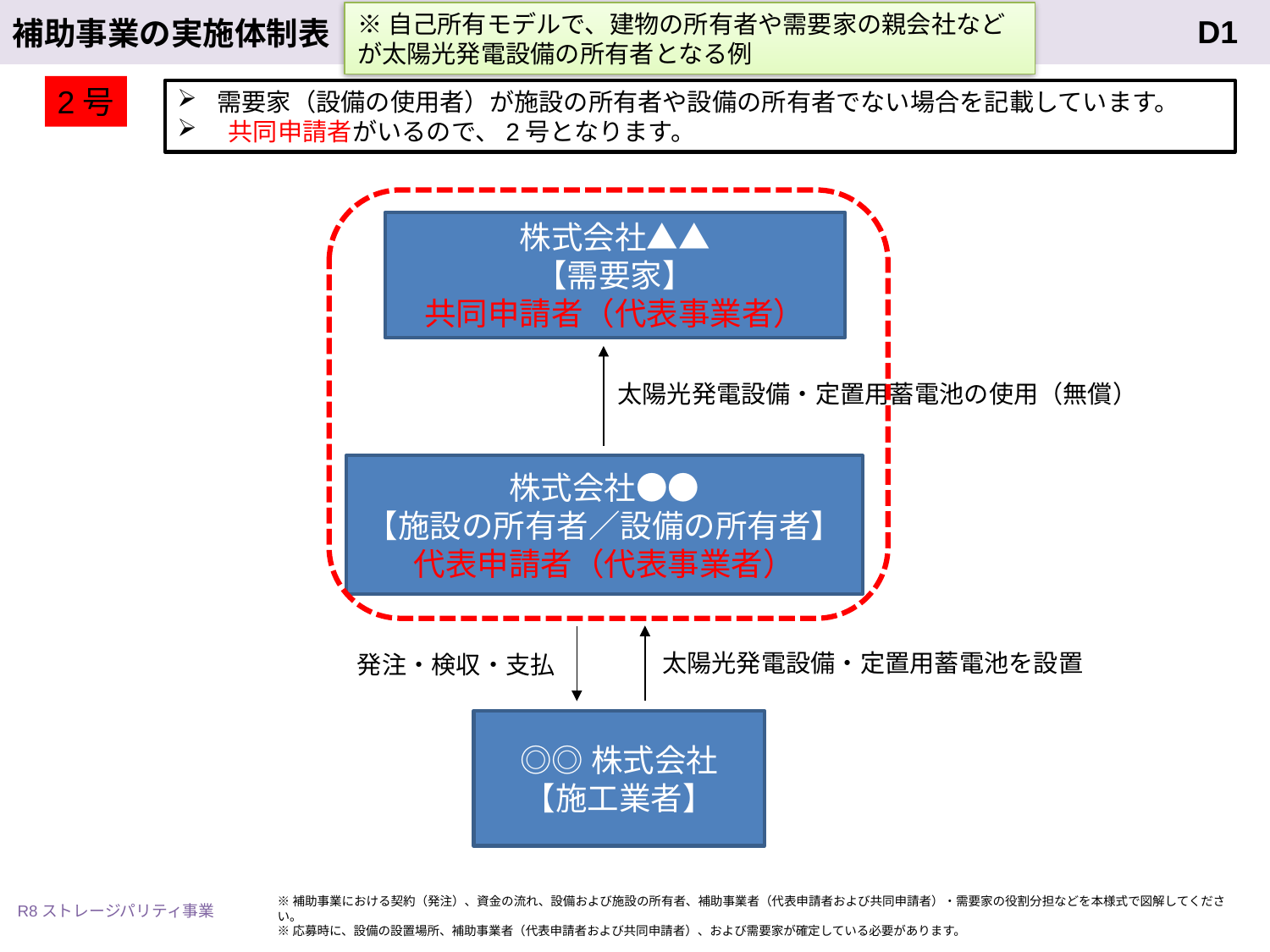

※自己所有モデルで、建物の所有者や需要家の親会社などが太陽光発電設備の所有者となる例
2号
需要家（設備の使用者）が施設の所有者や設備の所有者でない場合を記載しています。
 共同申請者がいるので、2号となります。

株式会社▲▲
【需要家】
共同申請者（代表事業者）
太陽光発電設備・定置用蓄電池の使用（無償）
株式会社●●
【施設の所有者／設備の所有者】
代表申請者（代表事業者）
太陽光発電設備・定置用蓄電池を設置
発注・検収・支払
◎◎株式会社
【施工業者】